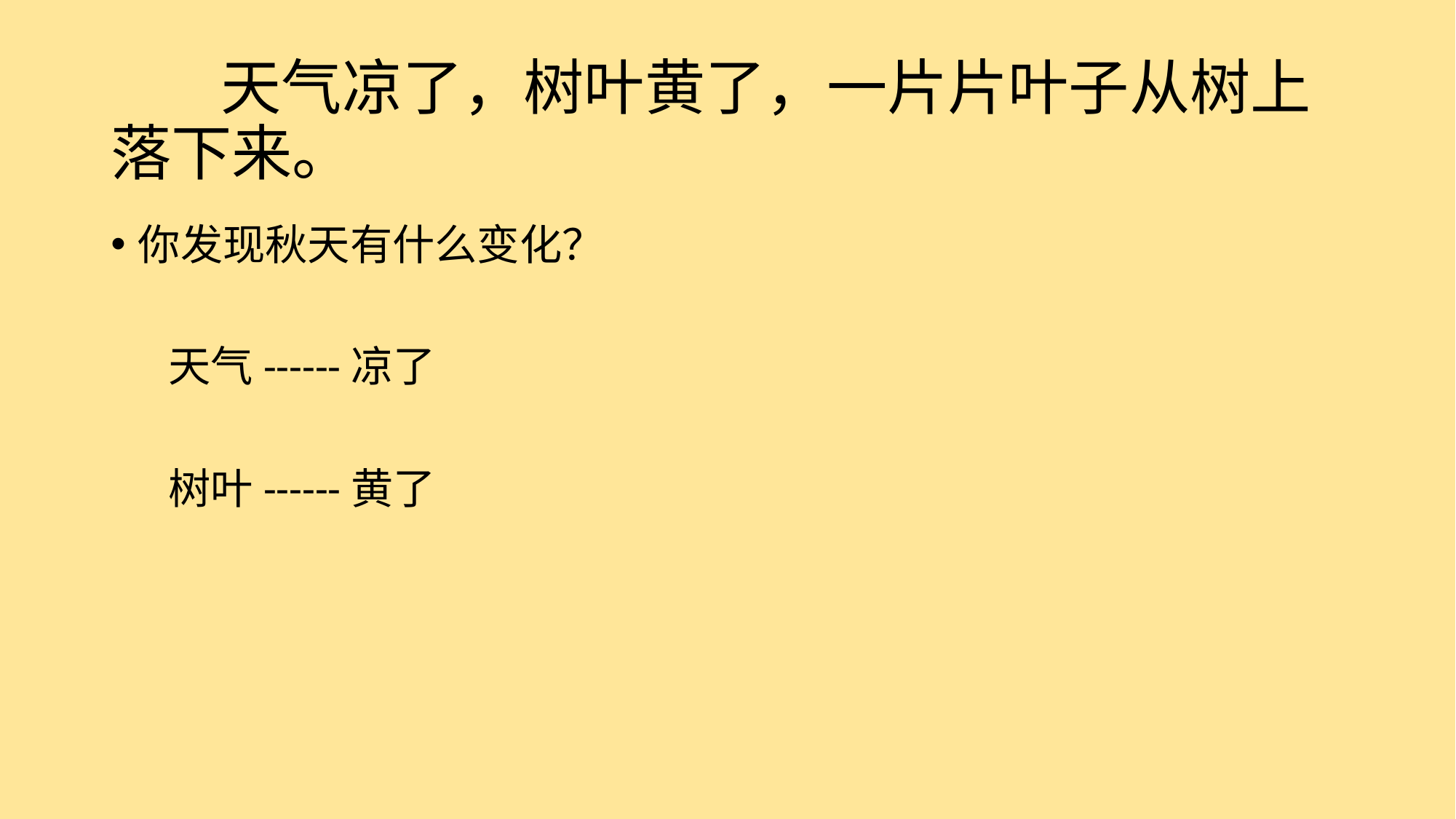

# 天气凉了，树叶黄了，一片片叶子从树上落下来。
你发现秋天有什么变化？

     天气------凉了

     树叶------黄了